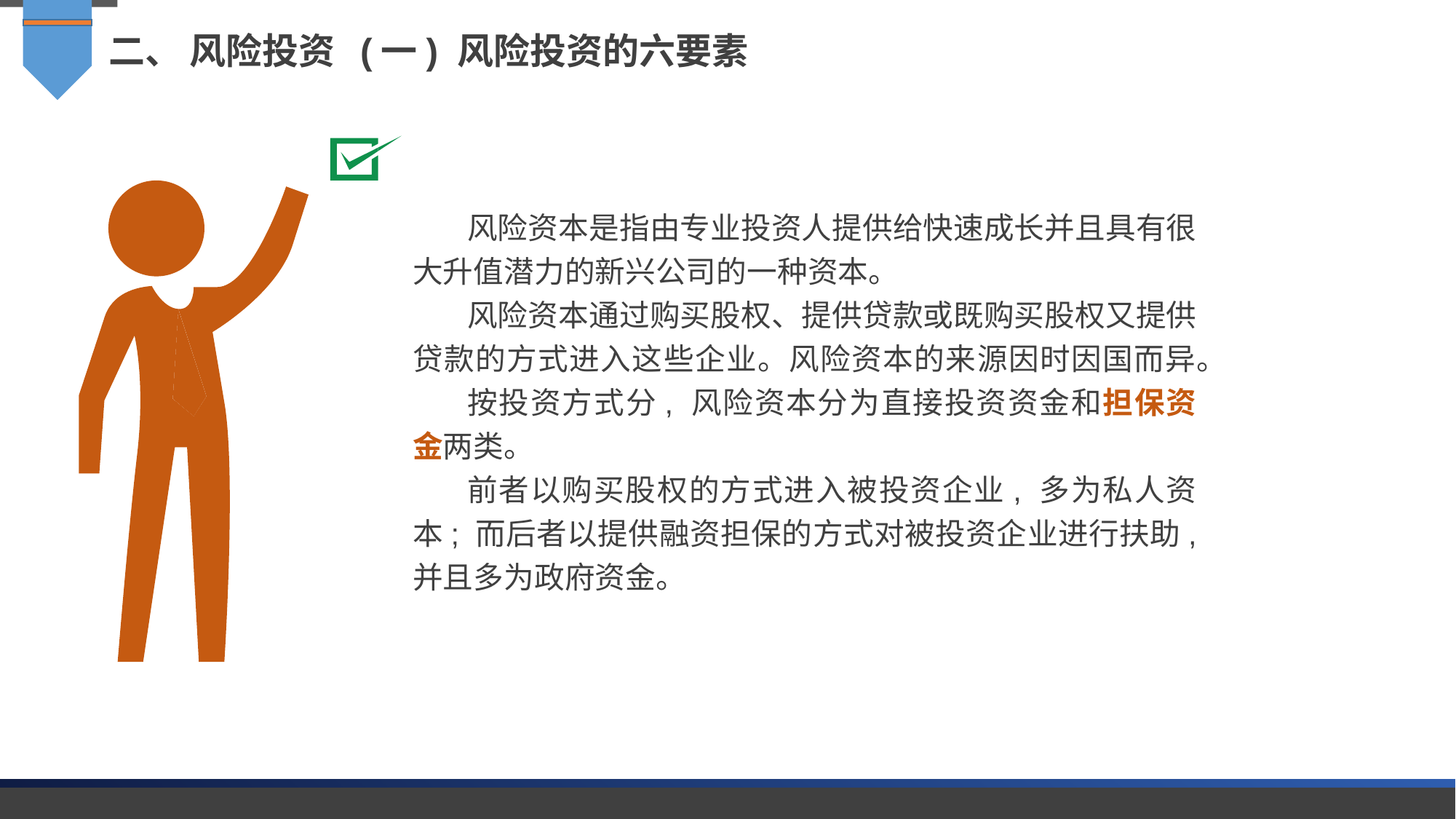

二、 风险投资  (一) 风险投资的六要素

风险资本是指由专业投资人提供给快速成长并且具有很大升值潜力的新兴公司的一种资本。
风险资本通过购买股权、提供贷款或既购买股权又提供贷款的方式进入这些企业。风险资本的来源因时因国而异。
按投资方式分, 风险资本分为直接投资资金和担保资金两类。
前者以购买股权的方式进入被投资企业, 多为私人资本; 而后者以提供融资担保的方式对被投资企业进行扶助, 并且多为政府资金。